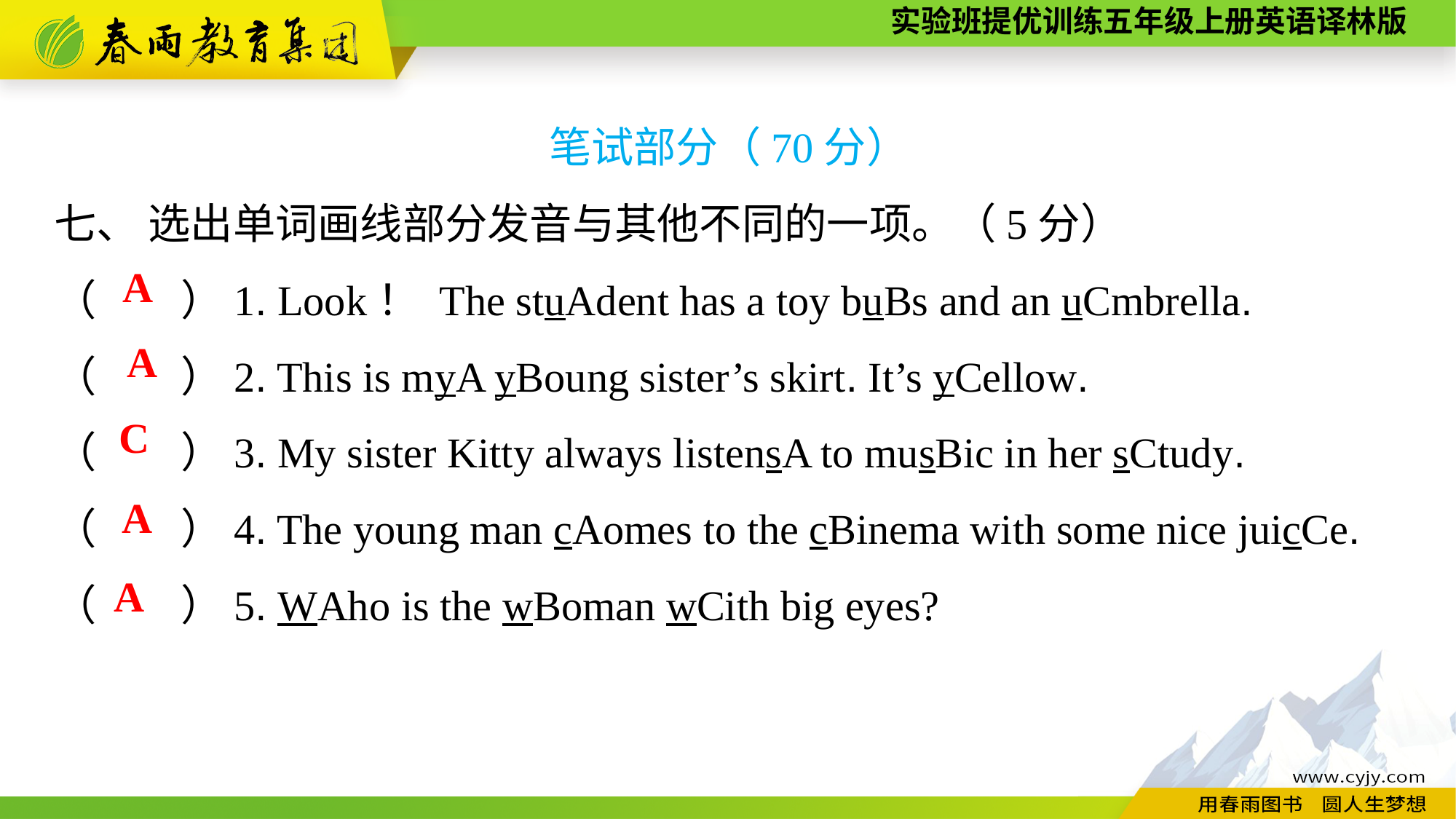

笔试部分（70分）
七、 选出单词画线部分发音与其他不同的一项。（5分）
（　　）1. Look！ The stuAdent has a toy buBs and an uCmbrella.
（　　）2. This is myA yBoung sister’s skirt. It’s yCellow.
（　　）3. My sister Kitty always listensA to musBic in her sCtudy.
（　　）4. The young man cAomes to the cBinema with some nice juicCe.
（　　）5. WAho is the wBoman wCith big eyes?
A
A
C
A
A